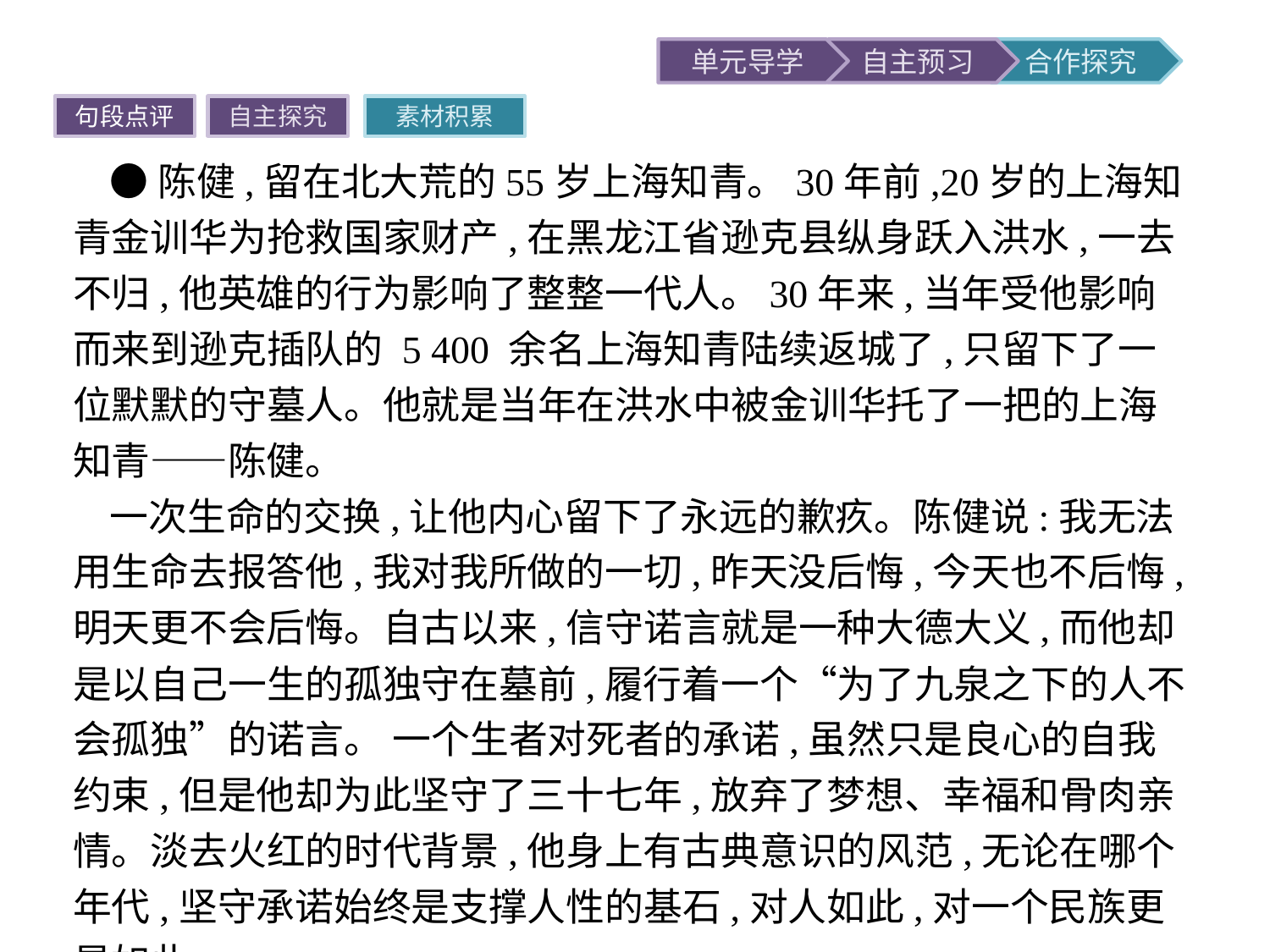

句段点评
自主探究
素材积累
●陈健,留在北大荒的55岁上海知青。30年前,20岁的上海知青金训华为抢救国家财产,在黑龙江省逊克县纵身跃入洪水,一去不归,他英雄的行为影响了整整一代人。30年来,当年受他影响而来到逊克插队的 5 400 余名上海知青陆续返城了,只留下了一位默默的守墓人。他就是当年在洪水中被金训华托了一把的上海知青——陈健。
一次生命的交换,让他内心留下了永远的歉疚。陈健说:我无法用生命去报答他,我对我所做的一切,昨天没后悔,今天也不后悔,明天更不会后悔。自古以来,信守诺言就是一种大德大义,而他却是以自己一生的孤独守在墓前,履行着一个“为了九泉之下的人不会孤独”的诺言。 一个生者对死者的承诺,虽然只是良心的自我约束,但是他却为此坚守了三十七年,放弃了梦想、幸福和骨肉亲情。淡去火红的时代背景,他身上有古典意识的风范,无论在哪个年代,坚守承诺始终是支撑人性的基石,对人如此,对一个民族更是如此。